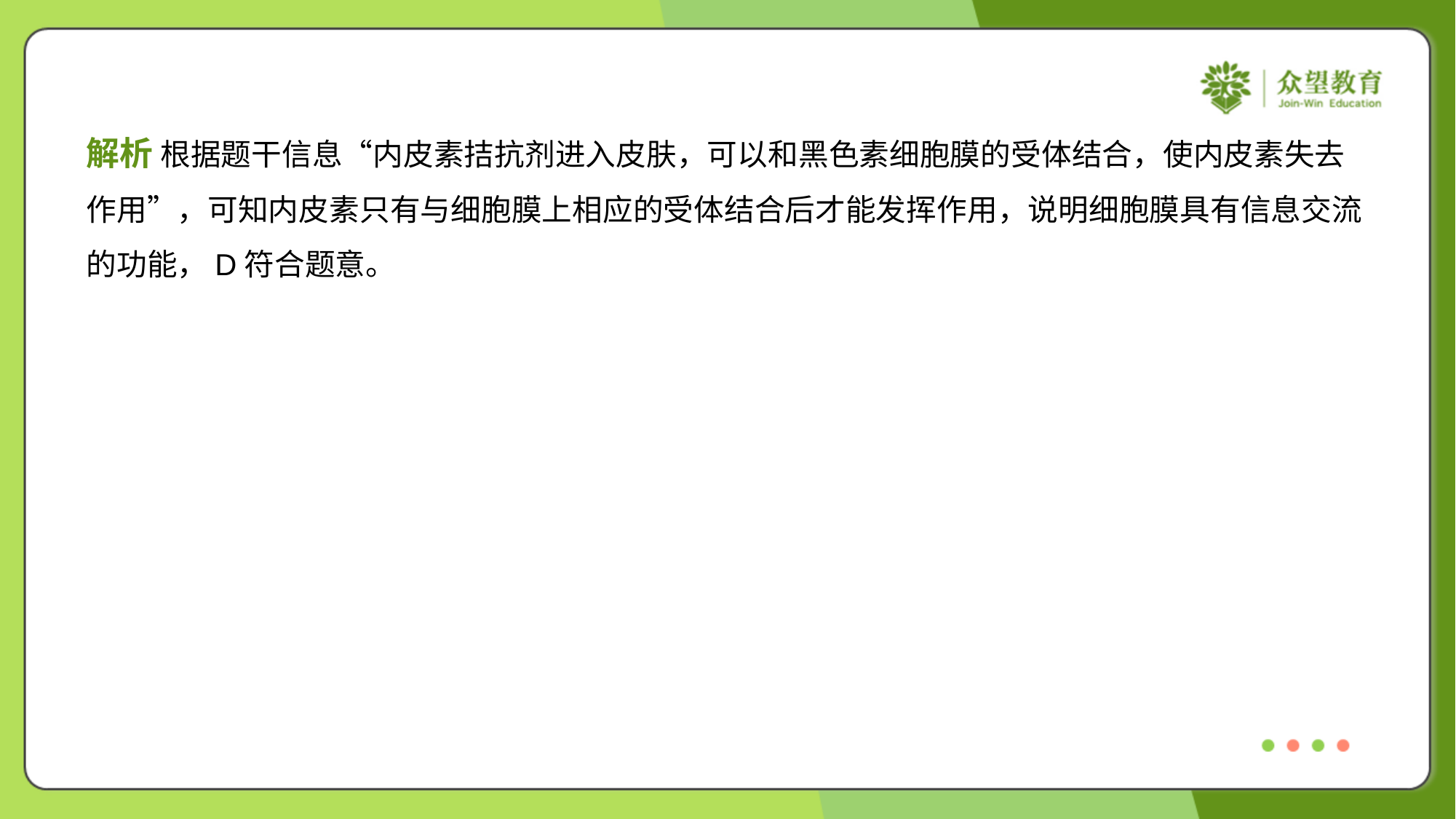

解析 根据题干信息“内皮素拮抗剂进入皮肤，可以和黑色素细胞膜的受体结合，使内皮素失去
作用”，可知内皮素只有与细胞膜上相应的受体结合后才能发挥作用，说明细胞膜具有信息交流
的功能，D符合题意。